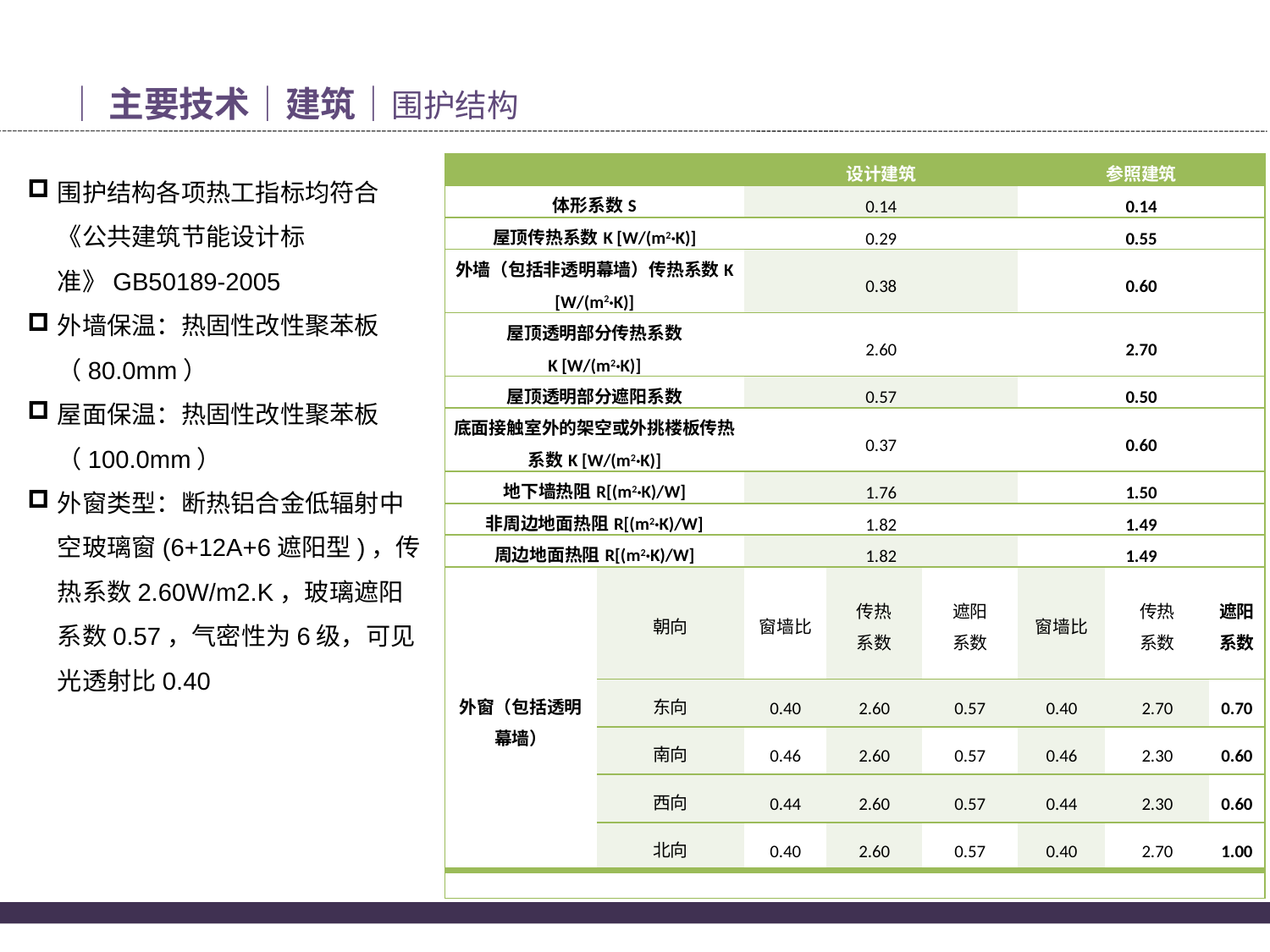

│主要技术│建筑│围护结构

|  |  | 设计建筑 |  |  | 参照建筑 |  |  |
| --- | --- | --- | --- | --- | --- | --- | --- |
| 体形系数S |  | 0.14 |  |  | 0.14 |  |  |
| 屋顶传热系数K [W/(m2·K)] |  | 0.29 |  |  | 0.55 |  |  |
| 外墙（包括非透明幕墙）传热系数K [W/(m2·K)] |  | 0.38 |  |  | 0.60 |  |  |
| 屋顶透明部分传热系数 K [W/(m2·K)] |  | 2.60 |  |  | 2.70 |  |  |
| 屋顶透明部分遮阳系数 |  | 0.57 |  |  | 0.50 |  |  |
| 底面接触室外的架空或外挑楼板传热系数K [W/(m2·K)] |  | 0.37 |  |  | 0.60 |  |  |
| 地下墙热阻R[(m2·K)/W] |  | 1.76 |  |  | 1.50 |  |  |
| 非周边地面热阻R[(m2·K)/W] |  | 1.82 |  |  | 1.49 |  |  |
| 周边地面热阻R[(m2·K)/W] |  | 1.82 |  |  | 1.49 |  |  |
| 外窗（包括透明幕墙） | 朝向 | 窗墙比 | 传热 系数 | 遮阳 系数 | 窗墙比 | 传热 系数 | 遮阳 系数 |
|  | 东向 | 0.40 | 2.60 | 0.57 | 0.40 | 2.70 | 0.70 |
|  | 南向 | 0.46 | 2.60 | 0.57 | 0.46 | 2.30 | 0.60 |
|  | 西向 | 0.44 | 2.60 | 0.57 | 0.44 | 2.30 | 0.60 |
|  | 北向 | 0.40 | 2.60 | 0.57 | 0.40 | 2.70 | 1.00 |
|  |  |  |  |  |  |  |  |
围护结构各项热工指标均符合《公共建筑节能设计标准》GB50189-2005
外墙保温：热固性改性聚苯板（80.0mm）
屋面保温：热固性改性聚苯板（100.0mm）
外窗类型：断热铝合金低辐射中空玻璃窗(6+12A+6遮阳型)，传热系数2.60W/m2.K，玻璃遮阳系数0.57，气密性为6级，可见光透射比0.40

15